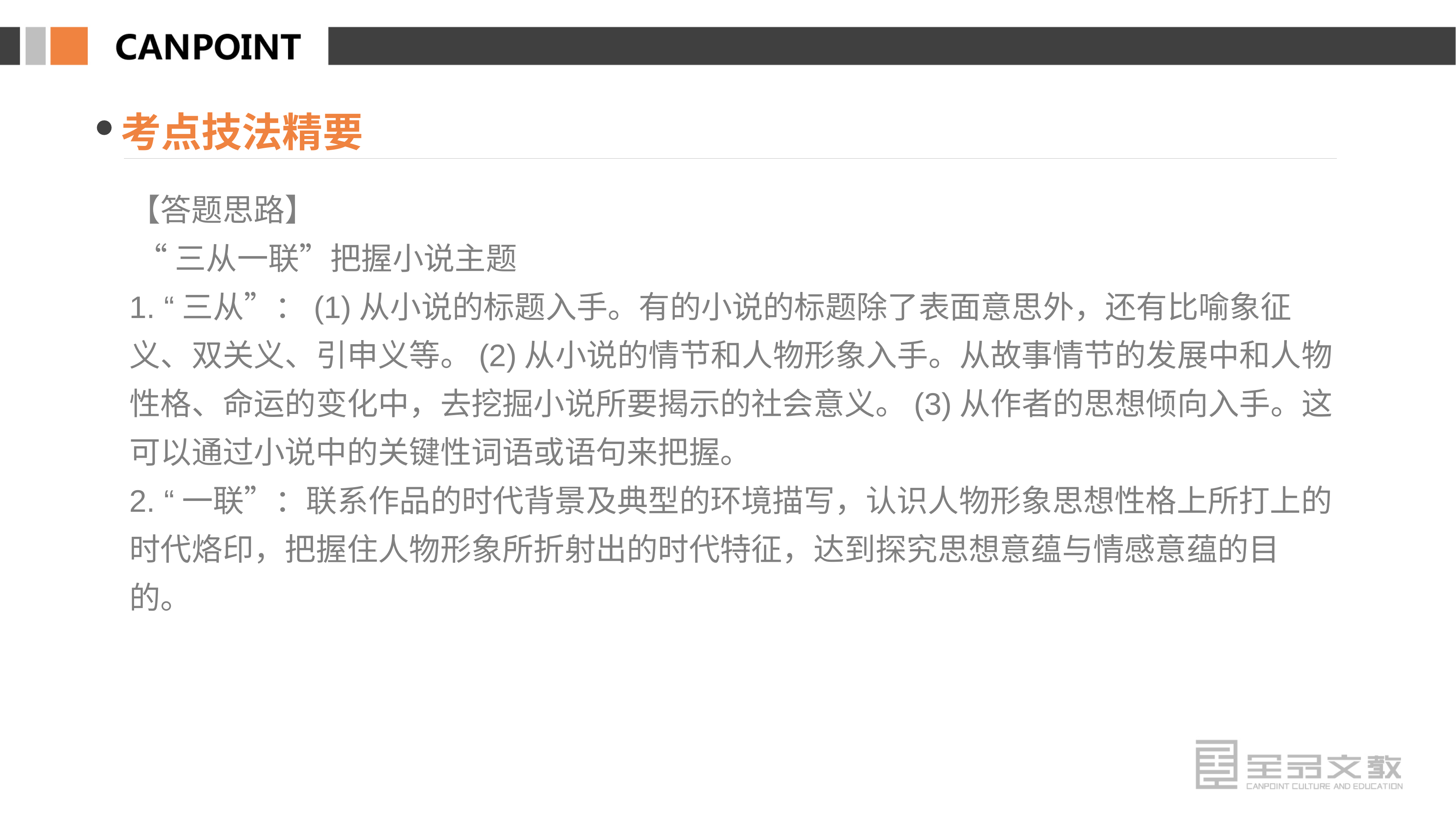

考点技法精要

【答题思路】
 “三从一联”把握小说主题
1. “三从”：(1)从小说的标题入手。有的小说的标题除了表面意思外，还有比喻象征义、双关义、引申义等。(2)从小说的情节和人物形象入手。从故事情节的发展中和人物性格、命运的变化中，去挖掘小说所要揭示的社会意义。(3)从作者的思想倾向入手。这可以通过小说中的关键性词语或语句来把握。
2. “一联”：联系作品的时代背景及典型的环境描写，认识人物形象思想性格上所打上的时代烙印，把握住人物形象所折射出的时代特征，达到探究思想意蕴与情感意蕴的目的。